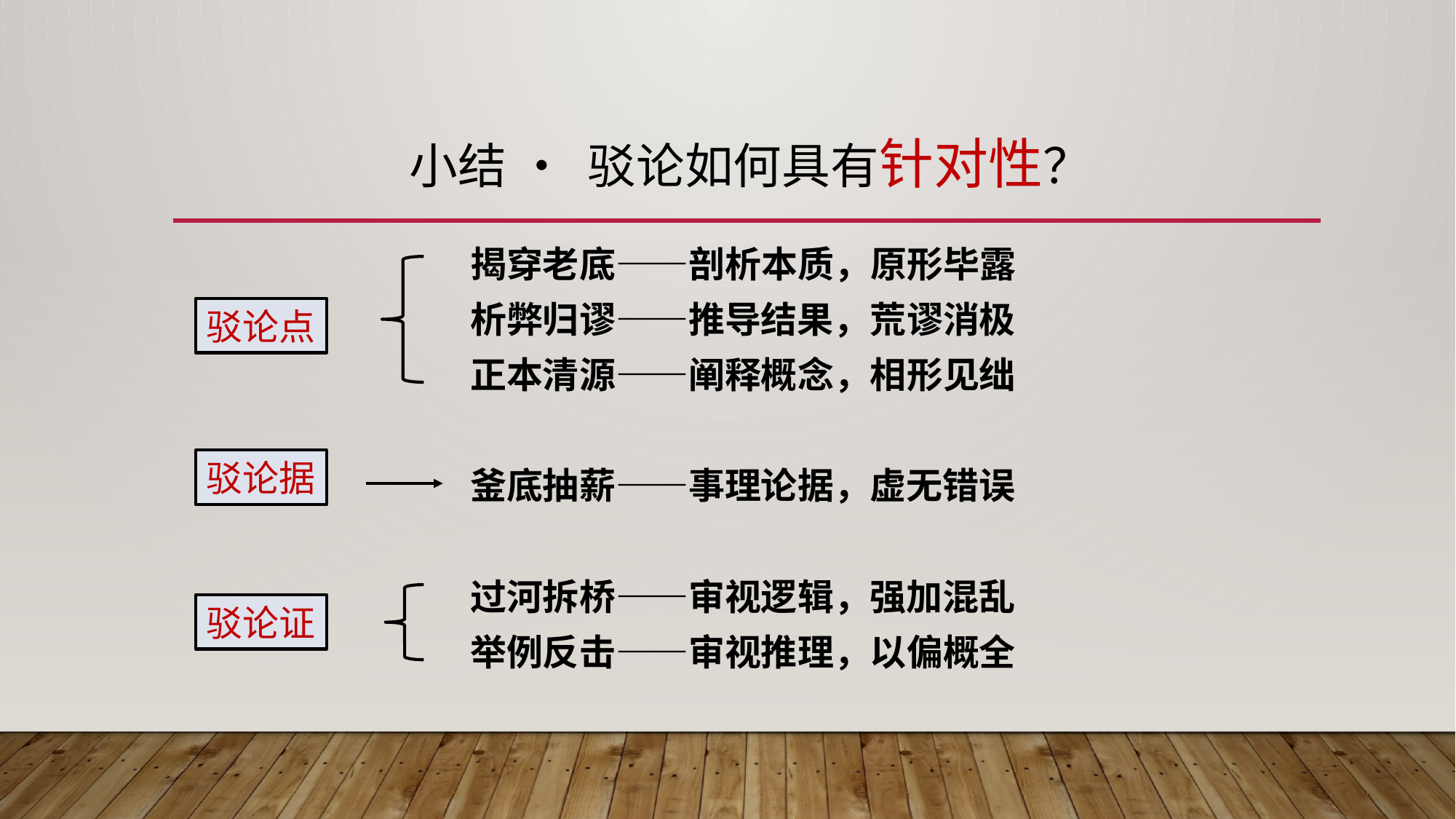

# 小结 •  驳论如何具有针对性？
揭穿老底——剖析本质，原形毕露
析弊归谬——推导结果，荒谬消极
正本清源——阐释概念，相形见绌

釜底抽薪——事理论据，虚无错误

过河拆桥——审视逻辑，强加混乱
举例反击——审视推理，以偏概全

驳论点
驳论据

驳论证